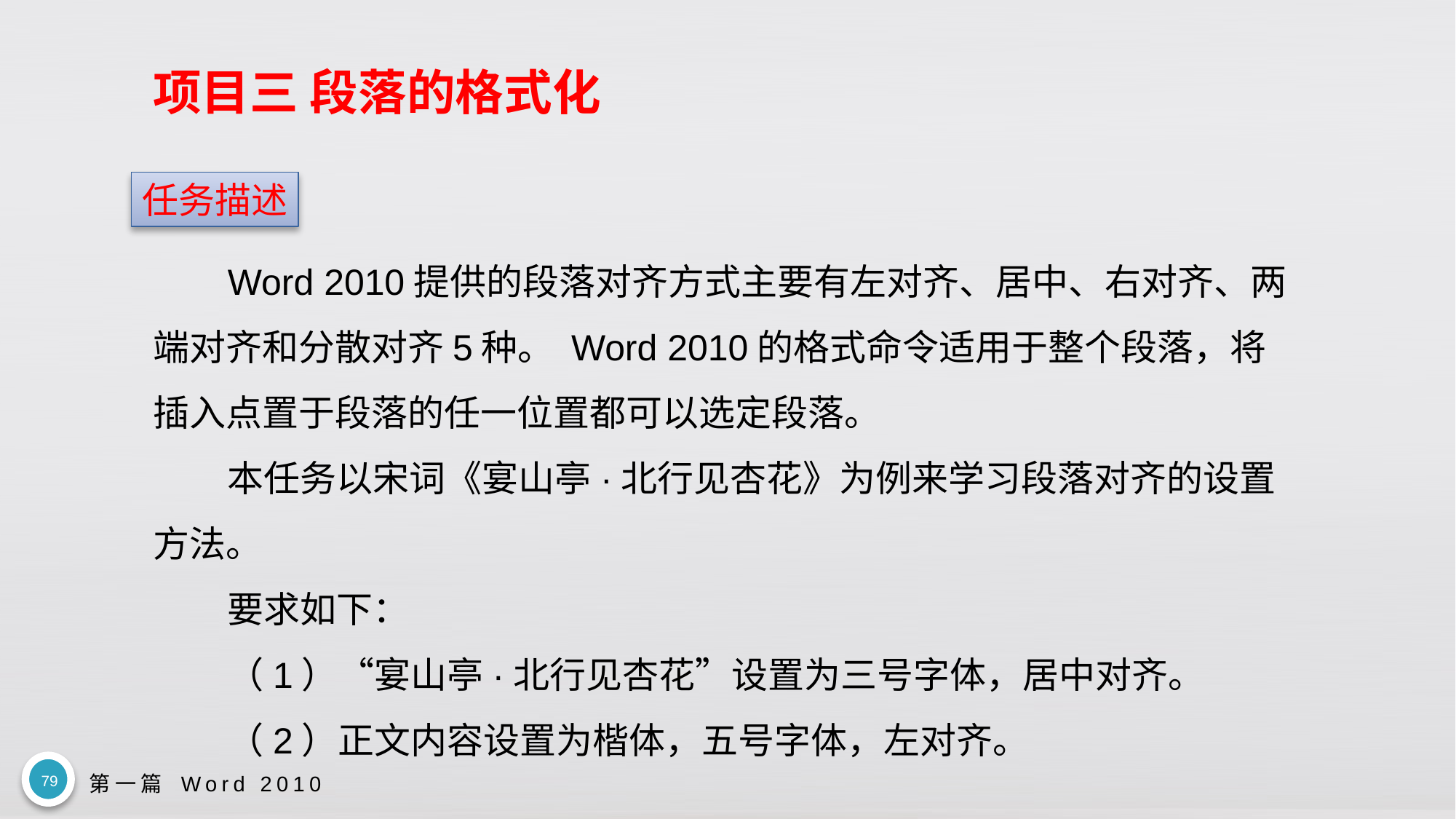

# 项目三 段落的格式化
任务描述
Word 2010提供的段落对齐方式主要有左对齐、居中、右对齐、两端对齐和分散对齐5种。 Word 2010的格式命令适用于整个段落，将插入点置于段落的任一位置都可以选定段落。
本任务以宋词《宴山亭·北行见杏花》为例来学习段落对齐的设置方法。
要求如下：
（1）“宴山亭·北行见杏花”设置为三号字体，居中对齐。
（2）正文内容设置为楷体，五号字体，左对齐。
79